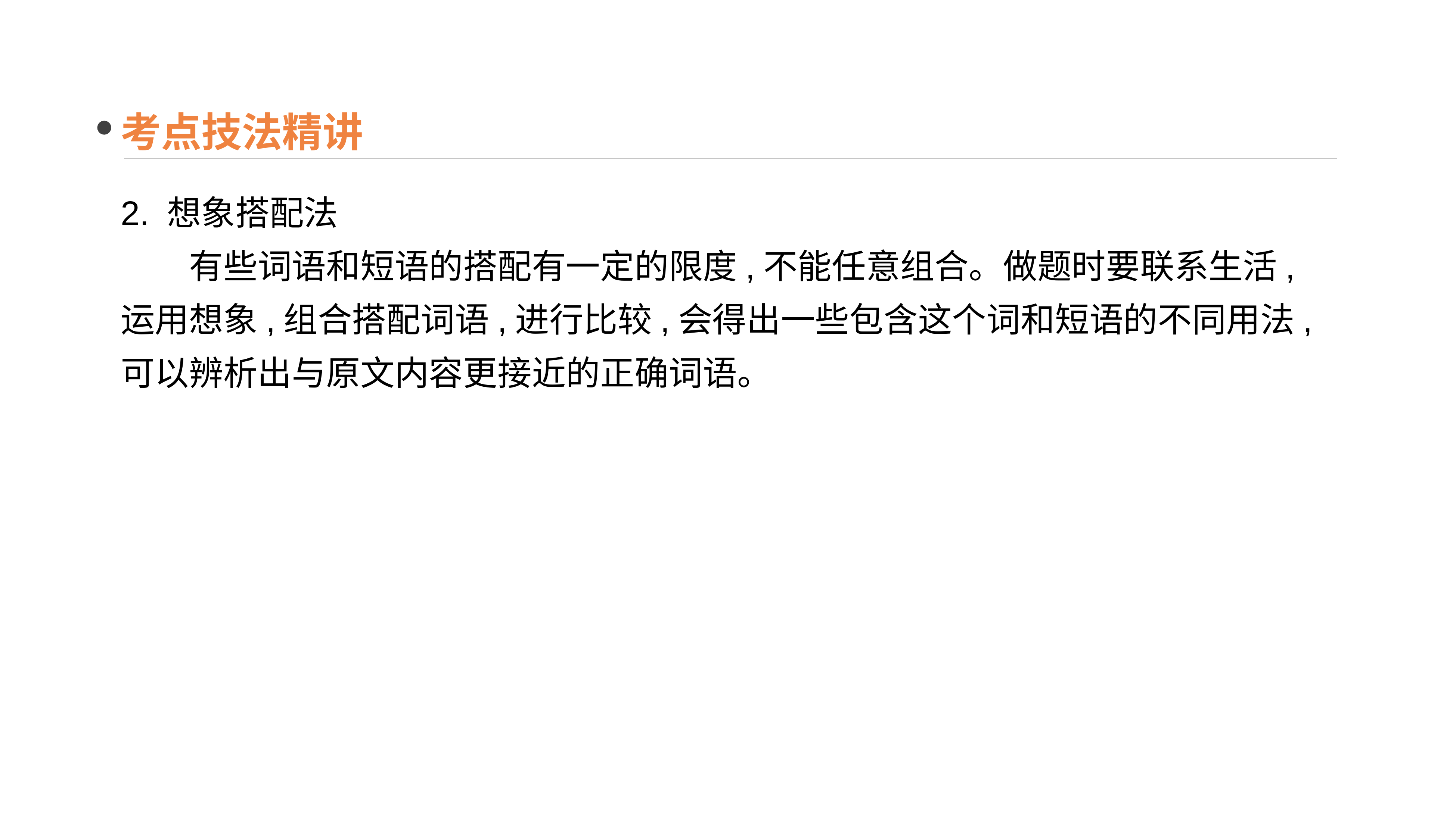

考点技法精讲

2. 想象搭配法
　　有些词语和短语的搭配有一定的限度,不能任意组合。做题时要联系生活,运用想象,组合搭配词语,进行比较,会得出一些包含这个词和短语的不同用法,可以辨析出与原文内容更接近的正确词语。